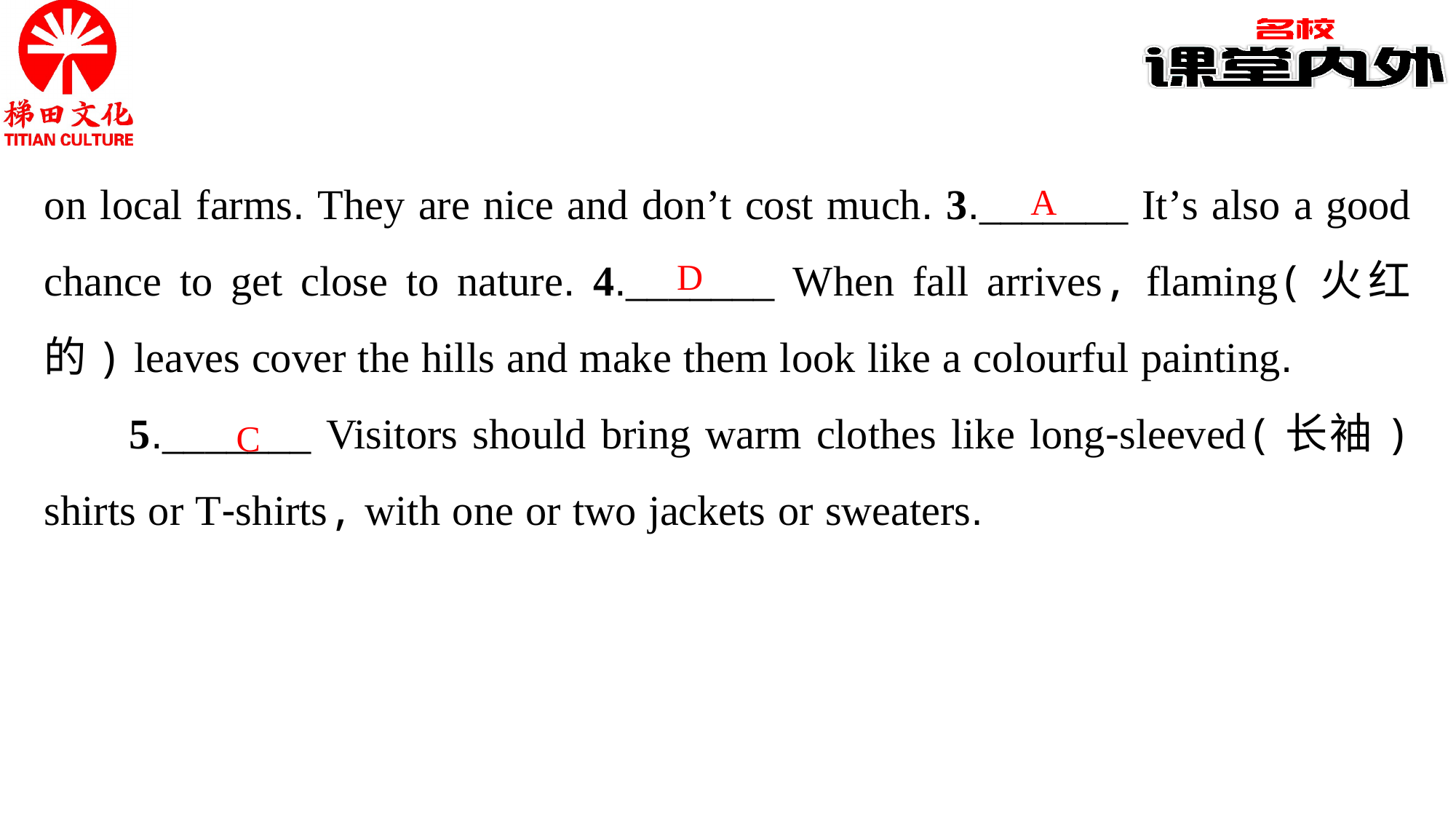

on local farms. They are nice and don’t cost much. 3._______ It’s also a good chance to get close to nature. 4._______ When fall arrives, flaming(火红的) leaves cover the hills and make them look like a colourful painting.
5._______ Visitors should bring warm clothes like long-sleeved(长袖) shirts or T-shirts, with one or two jackets or sweaters.
A
D
C